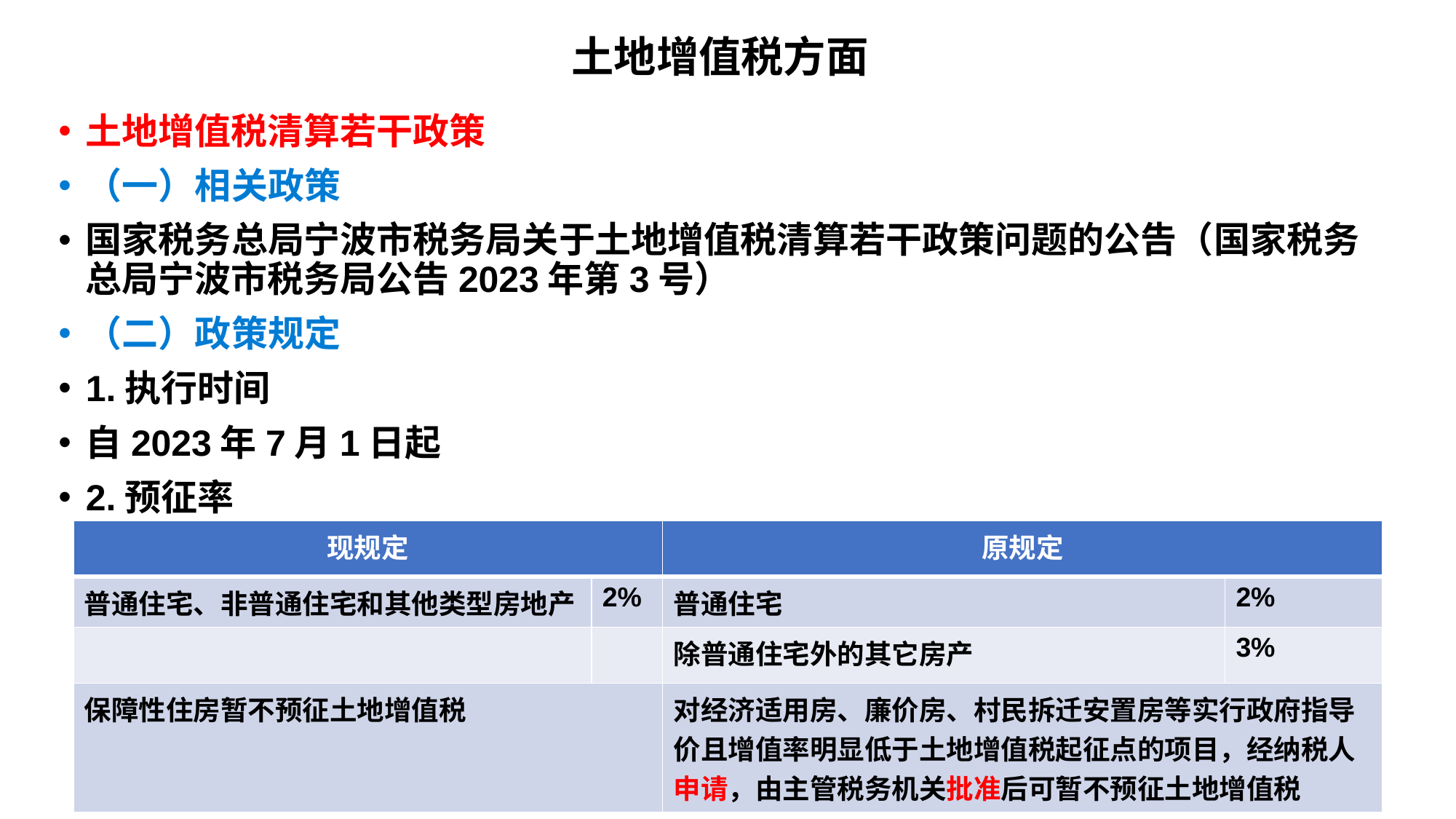

# 土地增值税方面
土地增值税清算若干政策
（一）相关政策
国家税务总局宁波市税务局关于土地增值税清算若干政策问题的公告（国家税务总局宁波市税务局公告2023年第3号）
（二）政策规定
1.执行时间
自2023年7月1日起
2.预征率

| 现规定 |  | 原规定 |  |
| --- | --- | --- | --- |
| 普通住宅、非普通住宅和其他类型房地产 | 2% | 普通住宅 | 2% |
|  |  | 除普通住宅外的其它房产 | 3% |
| 保障性住房暂不预征土地增值税 |  | 对经济适用房、廉价房、村民拆迁安置房等实行政府指导价且增值率明显低于土地增值税起征点的项目，经纳税人申请，由主管税务机关批准后可暂不预征土地增值税 |  |